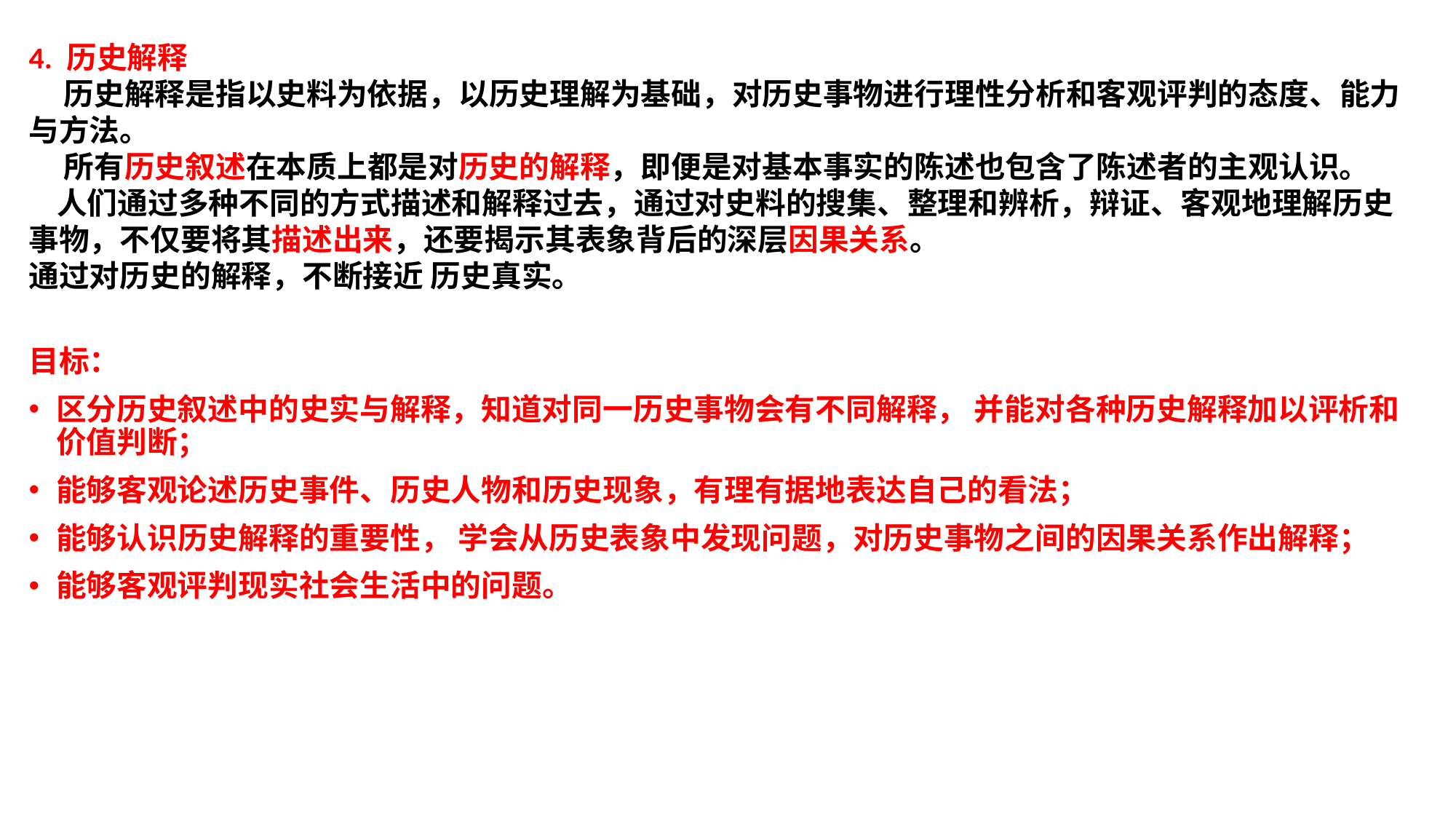

4. 历史解释
    历史解释是指以史料为依据，以历史理解为基础，对历史事物进行理性分析和客观评判的态度、能力与方法。
    所有历史叙述在本质上都是对历史的解释，即便是对基本事实的陈述也包含了陈述者的主观认识。
   人们通过多种不同的方式描述和解释过去，通过对史料的搜集、整理和辨析，辩证、客观地理解历史事物，不仅要将其描述出来，还要揭示其表象背后的深层因果关系。
通过对历史的解释，不断接近 历史真实。

目标：
区分历史叙述中的史实与解释，知道对同一历史事物会有不同解释， 并能对各种历史解释加以评析和价值判断；
能够客观论述历史事件、历史人物和历史现象，有理有据地表达自己的看法；
能够认识历史解释的重要性， 学会从历史表象中发现问题，对历史事物之间的因果关系作出解释；
能够客观评判现实社会生活中的问题。